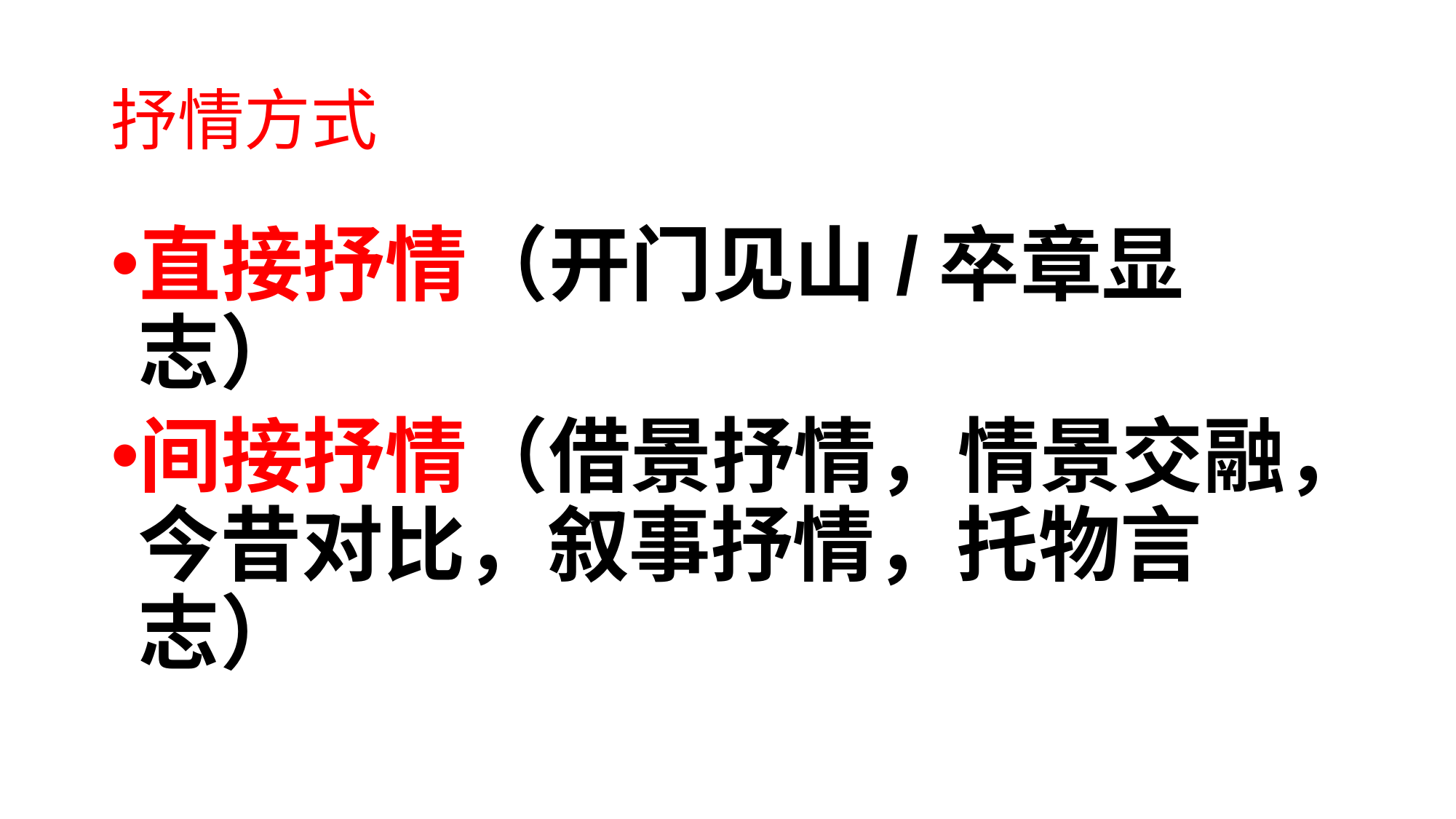

# 抒情方式
直接抒情（开门见山/卒章显志）
间接抒情（借景抒情，情景交融，今昔对比，叙事抒情，托物言志）